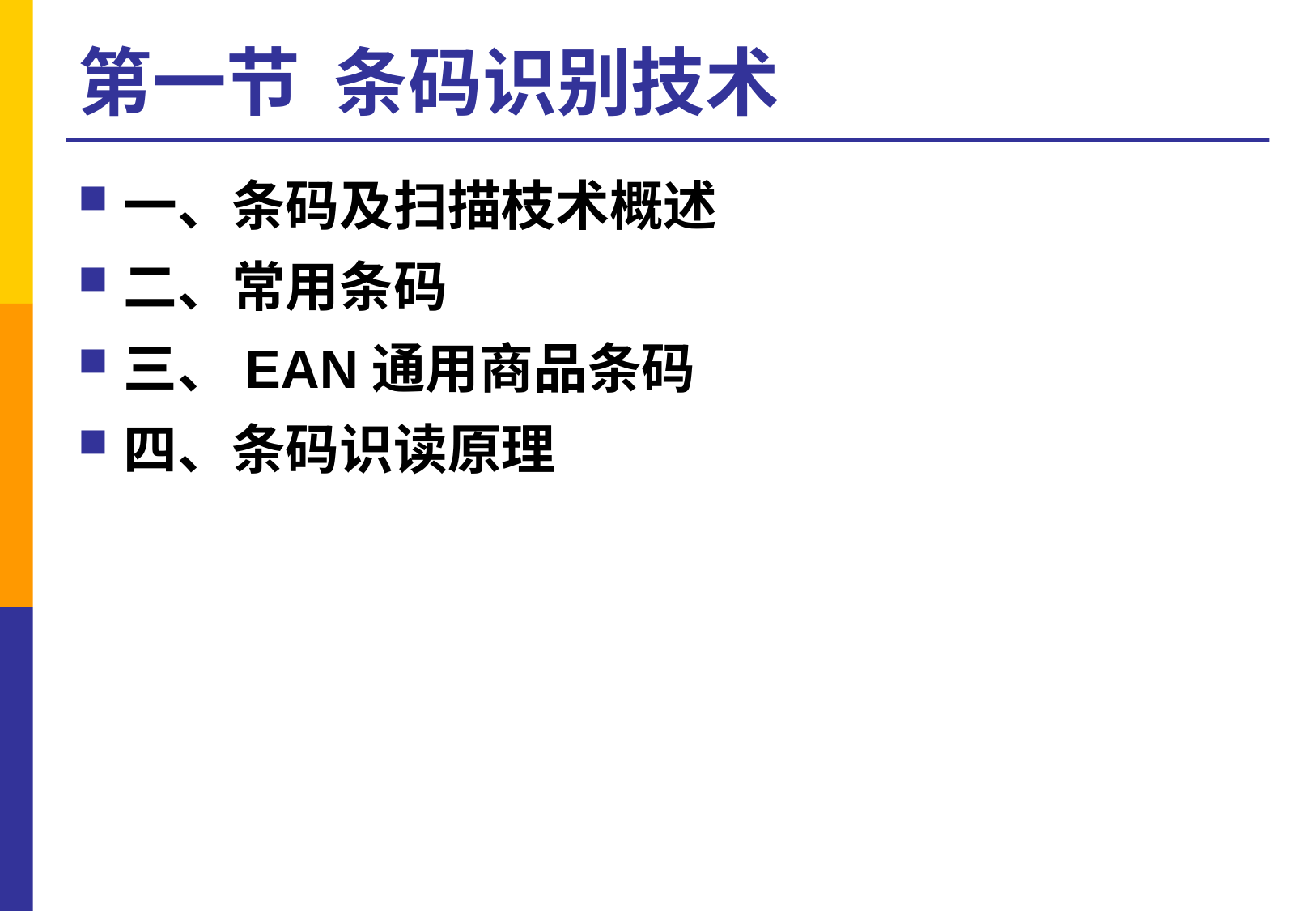

# 第一节  条码识别技术
一、条码及扫描枝术概述
二、常用条码
三、EAN通用商品条码
四、条码识读原理